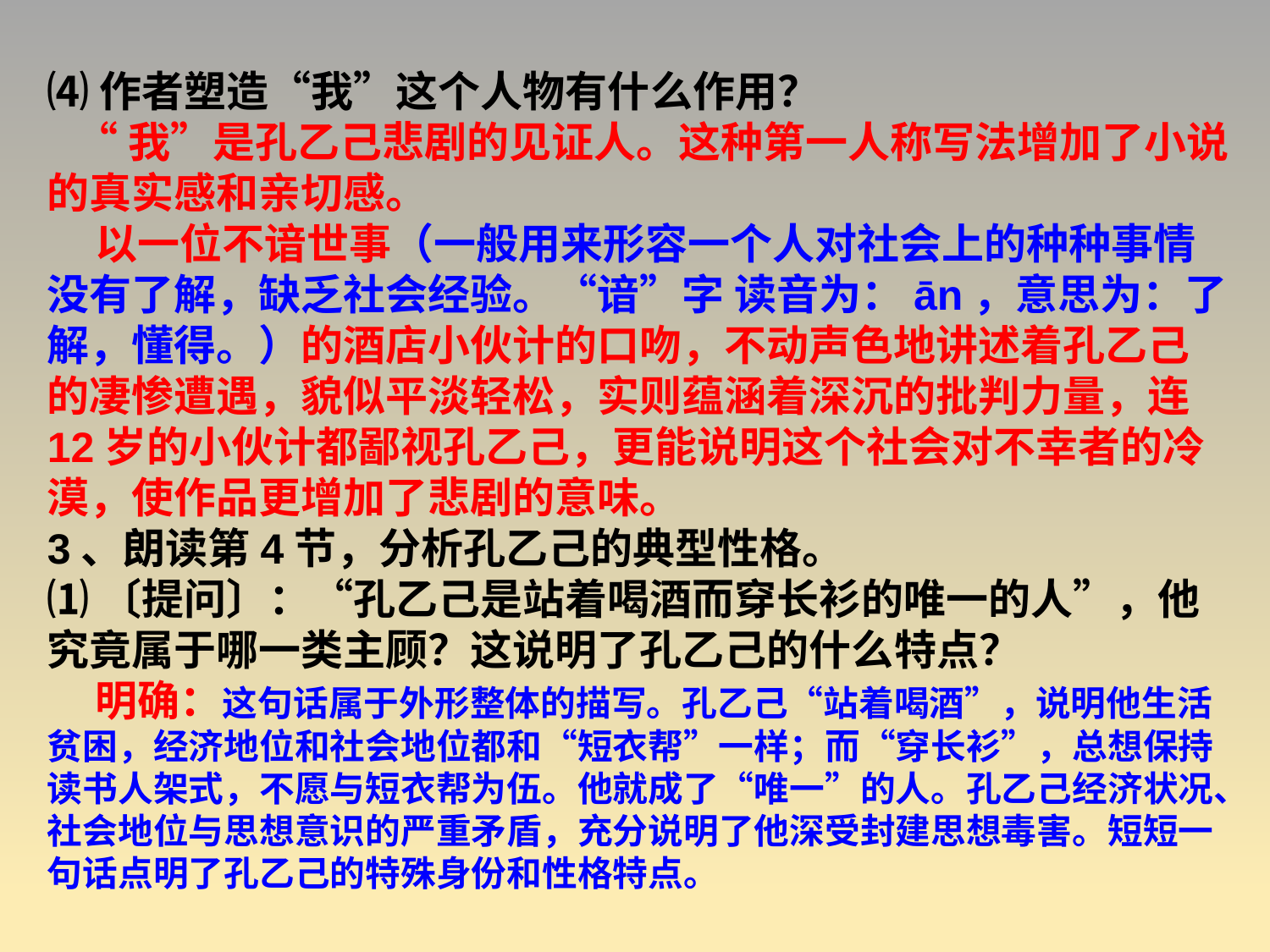

⑷作者塑造“我”这个人物有什么作用？
   “我”是孔乙己悲剧的见证人。这种第一人称写法增加了小说的真实感和亲切感。
    以一位不谙世事（一般用来形容一个人对社会上的种种事情没有了解，缺乏社会经验。“谙”字 读音为：ān，意思为：了解，懂得。）的酒店小伙计的口吻，不动声色地讲述着孔乙己的凄惨遭遇，貌似平淡轻松，实则蕴涵着深沉的批判力量，连12岁的小伙计都鄙视孔乙己，更能说明这个社会对不幸者的冷漠，使作品更增加了悲剧的意味。
3、朗读第4节，分析孔乙己的典型性格。
⑴〔提问〕：“孔乙己是站着喝酒而穿长衫的唯一的人”，他究竟属于哪一类主顾？这说明了孔乙己的什么特点？
    明确：这句话属于外形整体的描写。孔乙己“站着喝酒”，说明他生活贫困，经济地位和社会地位都和“短衣帮”一样；而“穿长衫”，总想保持读书人架式，不愿与短衣帮为伍。他就成了“唯一”的人。孔乙己经济状况、社会地位与思想意识的严重矛盾，充分说明了他深受封建思想毒害。短短一句话点明了孔乙己的特殊身份和性格特点。